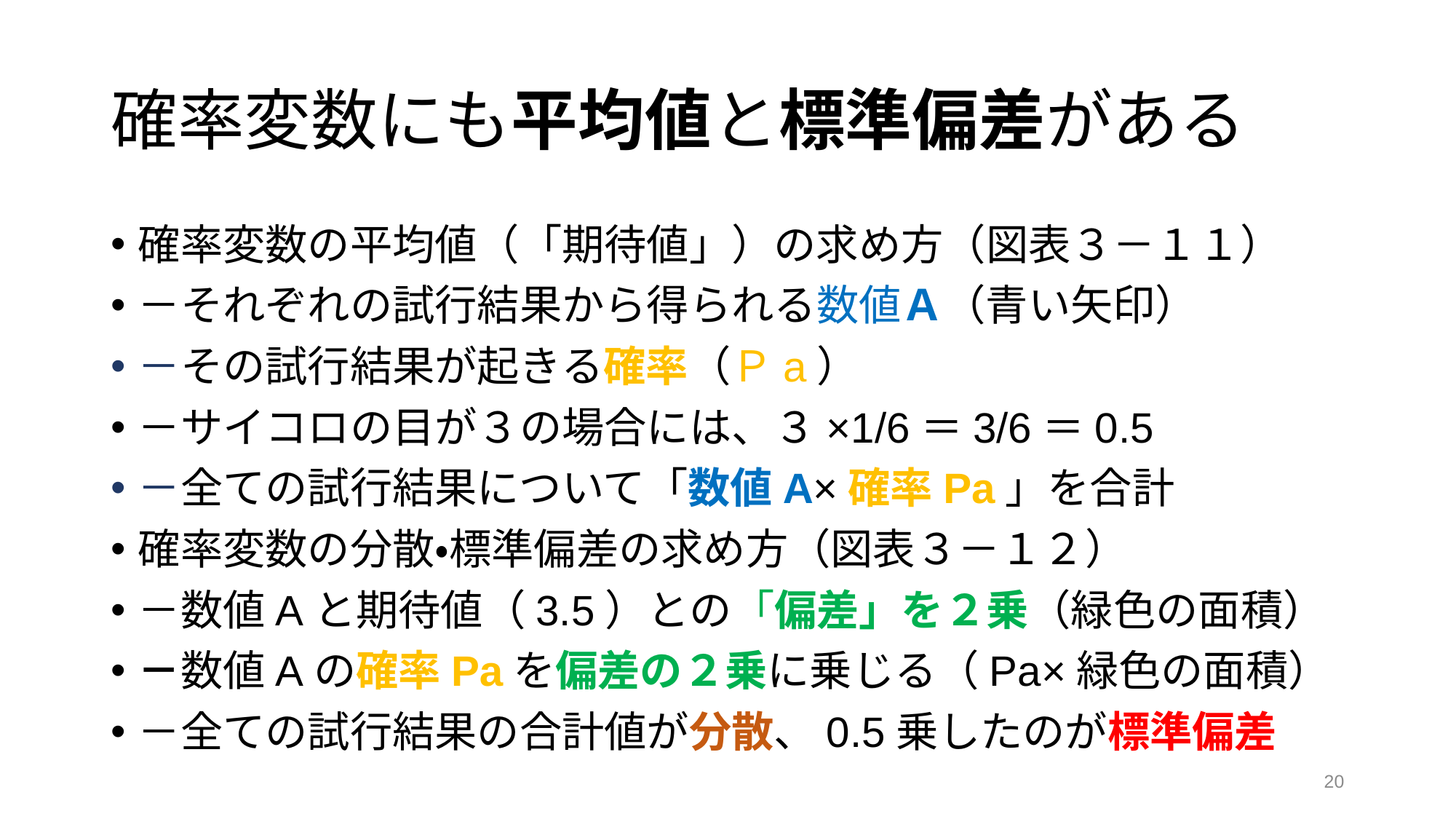

# 確率変数にも平均値と標準偏差がある
確率変数の平均値（「期待値」）の求め方（図表３－１１）
－それぞれの試行結果から得られる数値Ａ（青い矢印）
－その試行結果が起きる確率（Ｐa）
－サイコロの目が３の場合には、３×1/6＝3/6＝0.5
－全ての試行結果について「数値A×確率Pa」を合計
確率変数の分散・標準偏差の求め方（図表３－１２）
－数値Aと期待値（3.5）との「偏差」を２乗（緑色の面積）
－数値Aの確率Paを偏差の２乗に乗じる（Pa×緑色の面積）
－全ての試行結果の合計値が分散、0.5乗したのが標準偏差
20